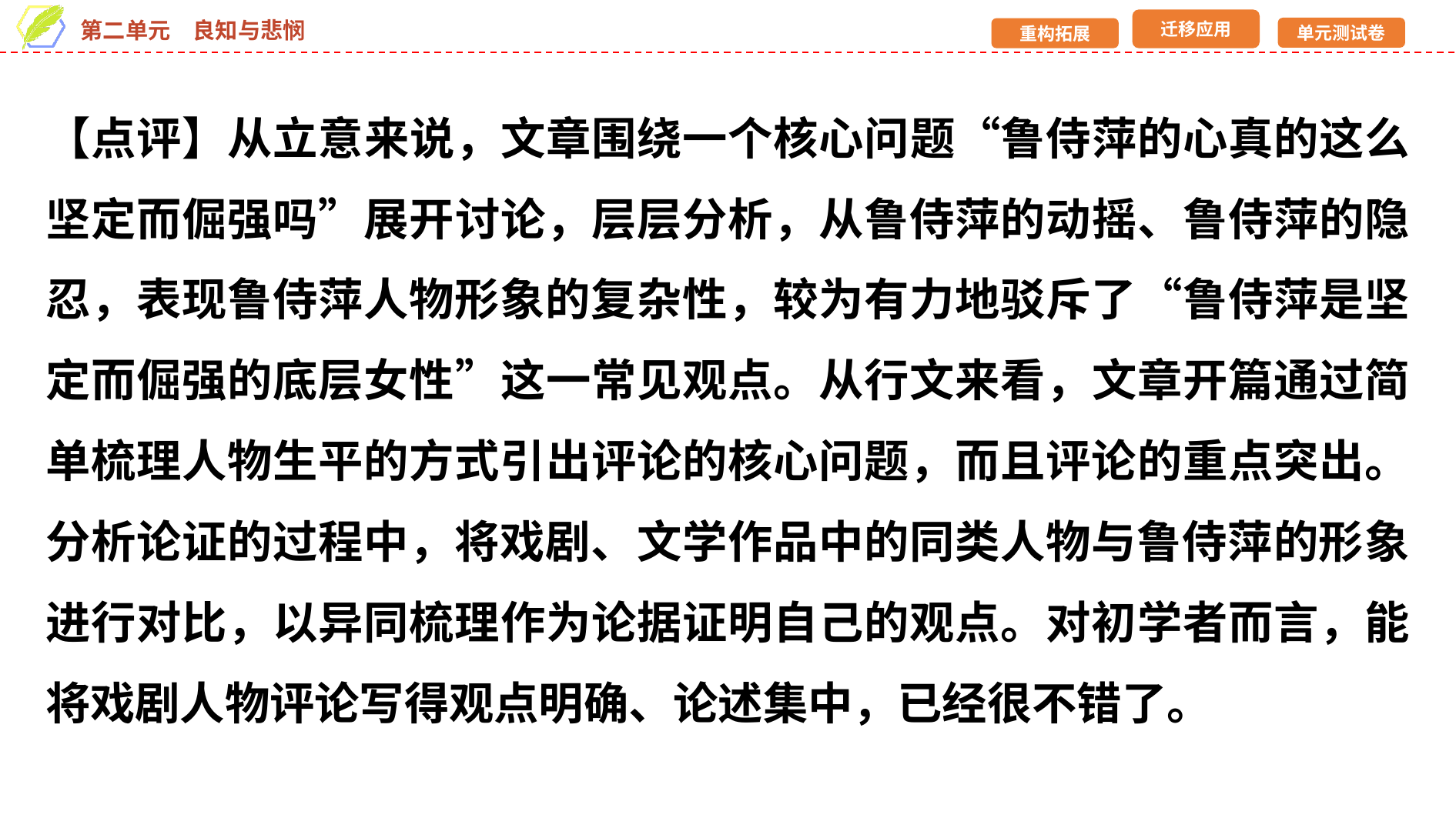

【点评】从立意来说，文章围绕一个核心问题“鲁侍萍的心真的这么坚定而倔强吗”展开讨论，层层分析，从鲁侍萍的动摇、鲁侍萍的隐忍，表现鲁侍萍人物形象的复杂性，较为有力地驳斥了“鲁侍萍是坚定而倔强的底层女性”这一常见观点。从行文来看，文章开篇通过简单梳理人物生平的方式引出评论的核心问题，而且评论的重点突出。分析论证的过程中，将戏剧、文学作品中的同类人物与鲁侍萍的形象进行对比，以异同梳理作为论据证明自己的观点。对初学者而言，能将戏剧人物评论写得观点明确、论述集中，已经很不错了。